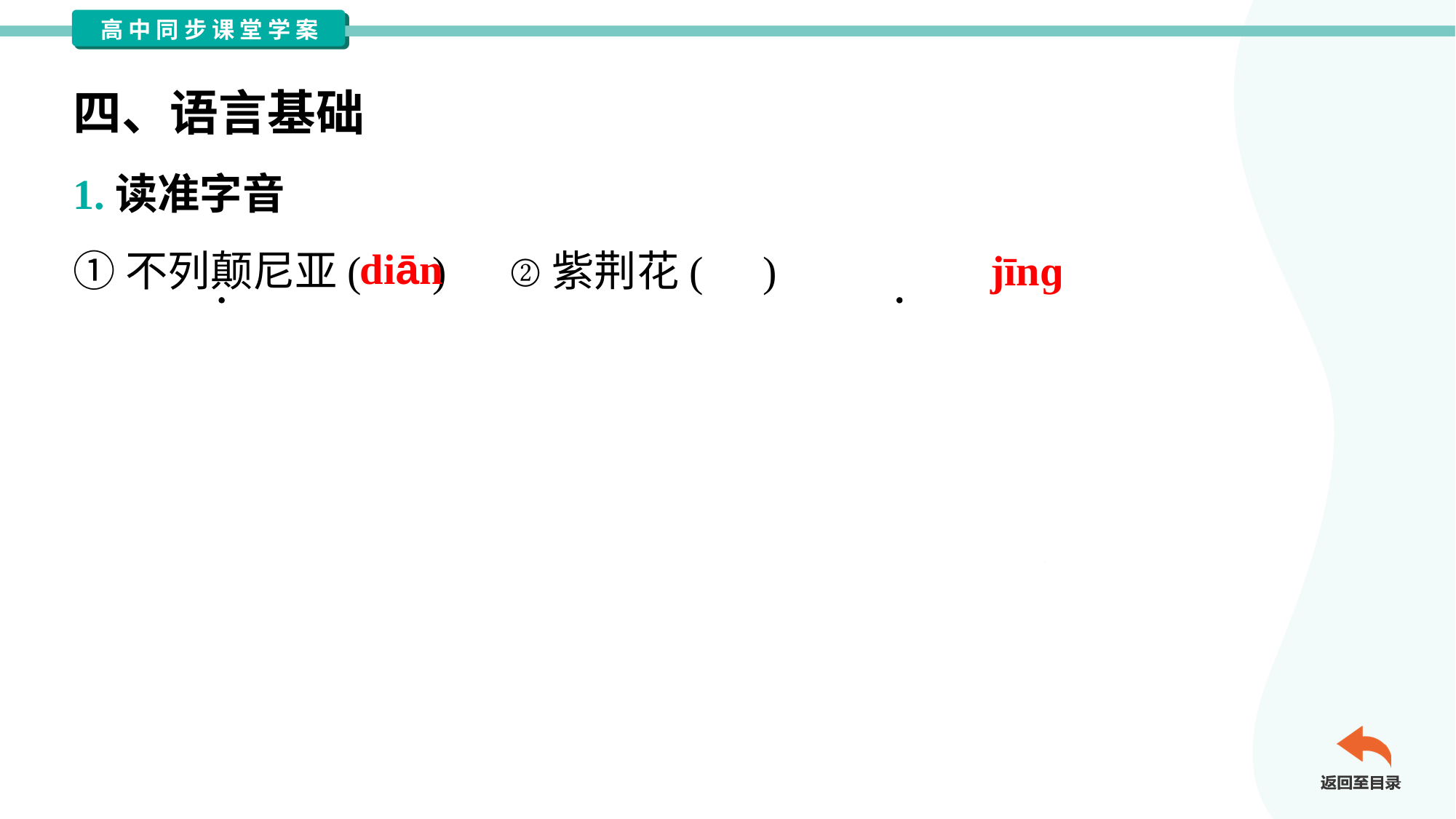

四、语言基础
1.读准字音
①不列颠尼亚(      )	②紫荆花(     )
diān
jīnɡ